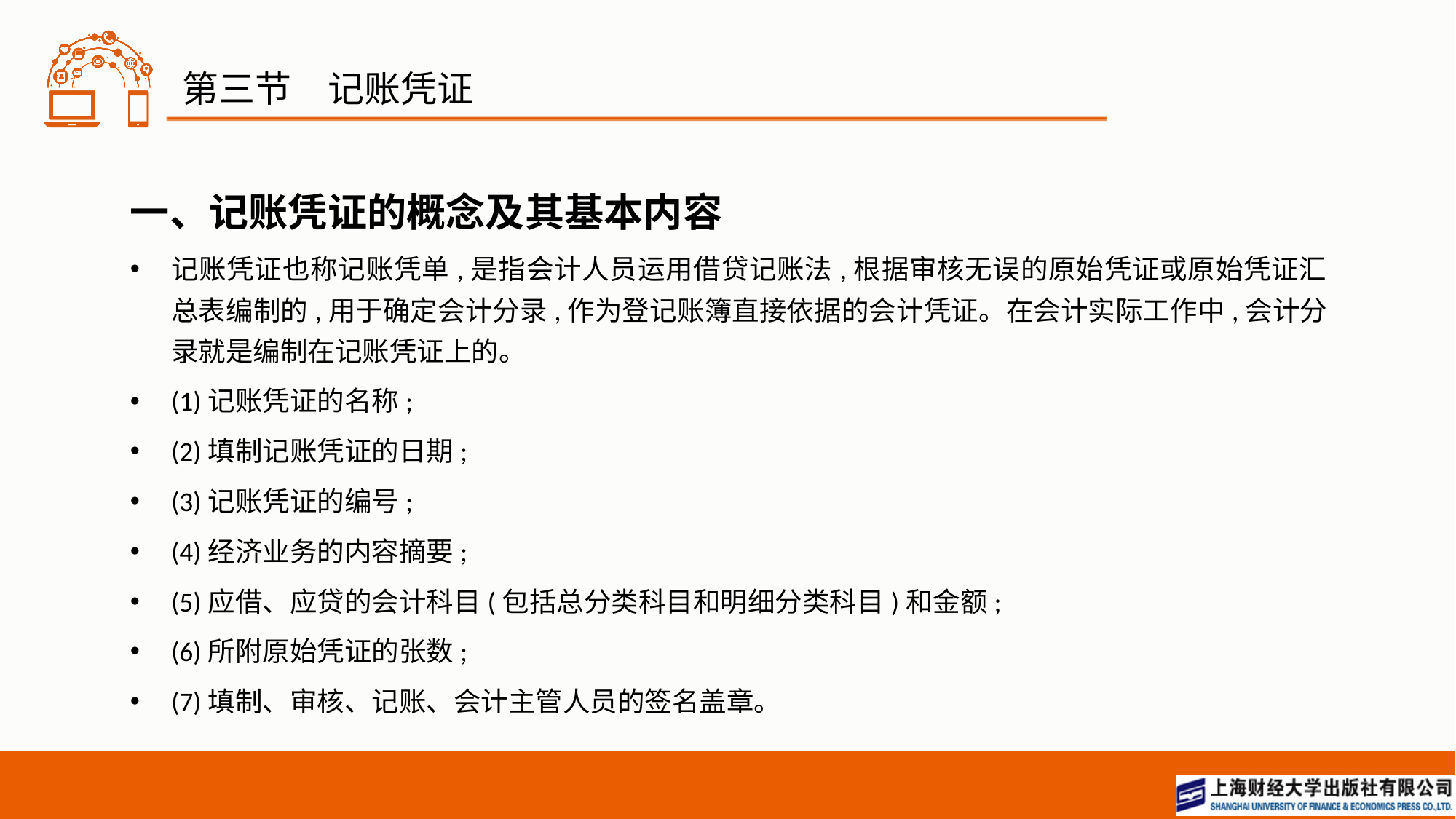

# 第三节　记账凭证
一、记账凭证的概念及其基本内容
记账凭证也称记账凭单,是指会计人员运用借贷记账法,根据审核无误的原始凭证或原始凭证汇总表编制的,用于确定会计分录,作为登记账簿直接依据的会计凭证。在会计实际工作中,会计分录就是编制在记账凭证上的。
(1)记账凭证的名称;
(2)填制记账凭证的日期;
(3)记账凭证的编号;
(4)经济业务的内容摘要;
(5)应借、应贷的会计科目(包括总分类科目和明细分类科目)和金额;
(6)所附原始凭证的张数;
(7)填制、审核、记账、会计主管人员的签名盖章。